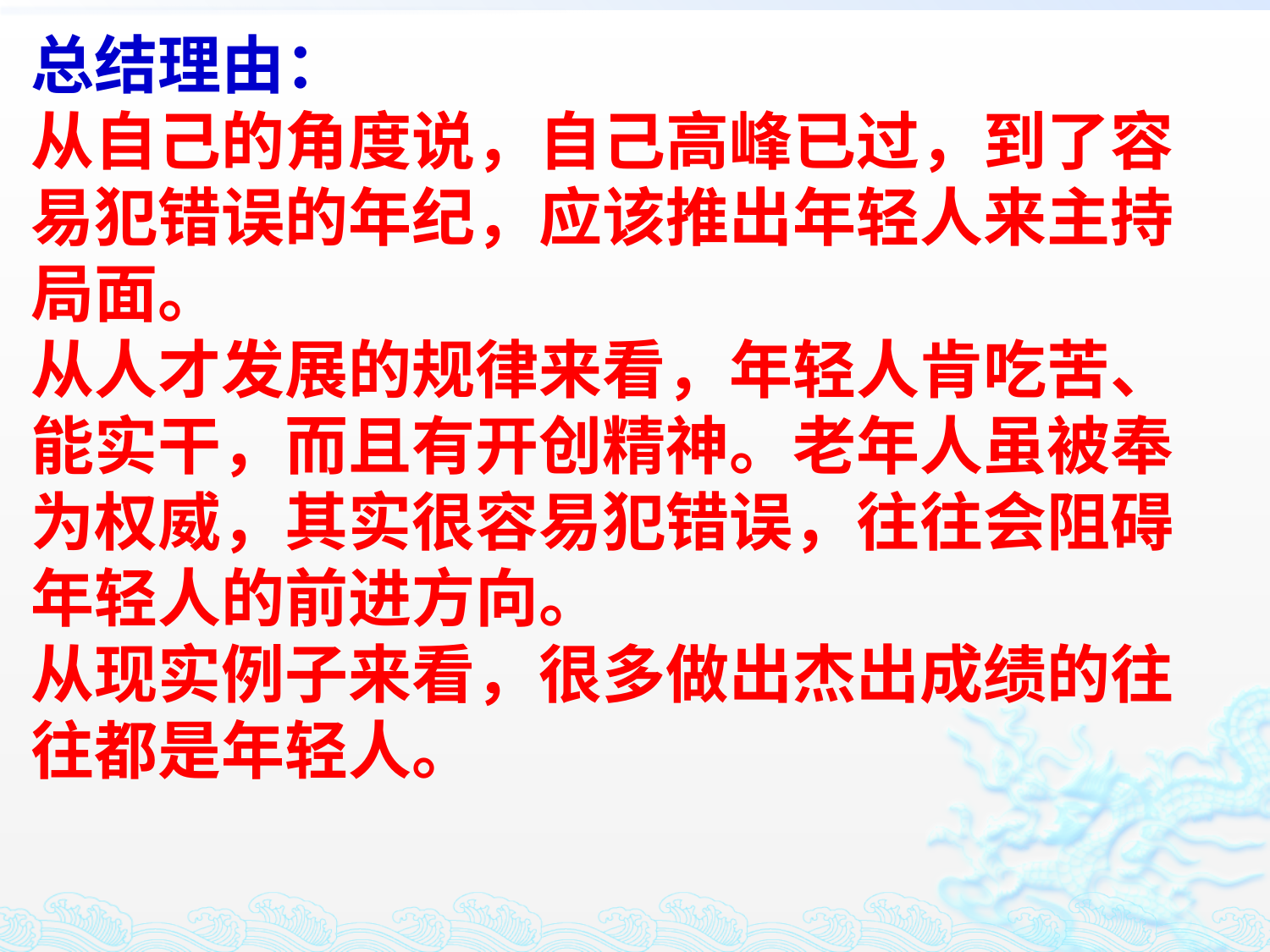

总结理由：
从自己的角度说，自己高峰已过，到了容易犯错误的年纪，应该推出年轻人来主持局面。
从人才发展的规律来看，年轻人肯吃苦、能实干，而且有开创精神。老年人虽被奉为权威，其实很容易犯错误，往往会阻碍年轻人的前进方向。
从现实例子来看，很多做出杰出成绩的往往都是年轻人。